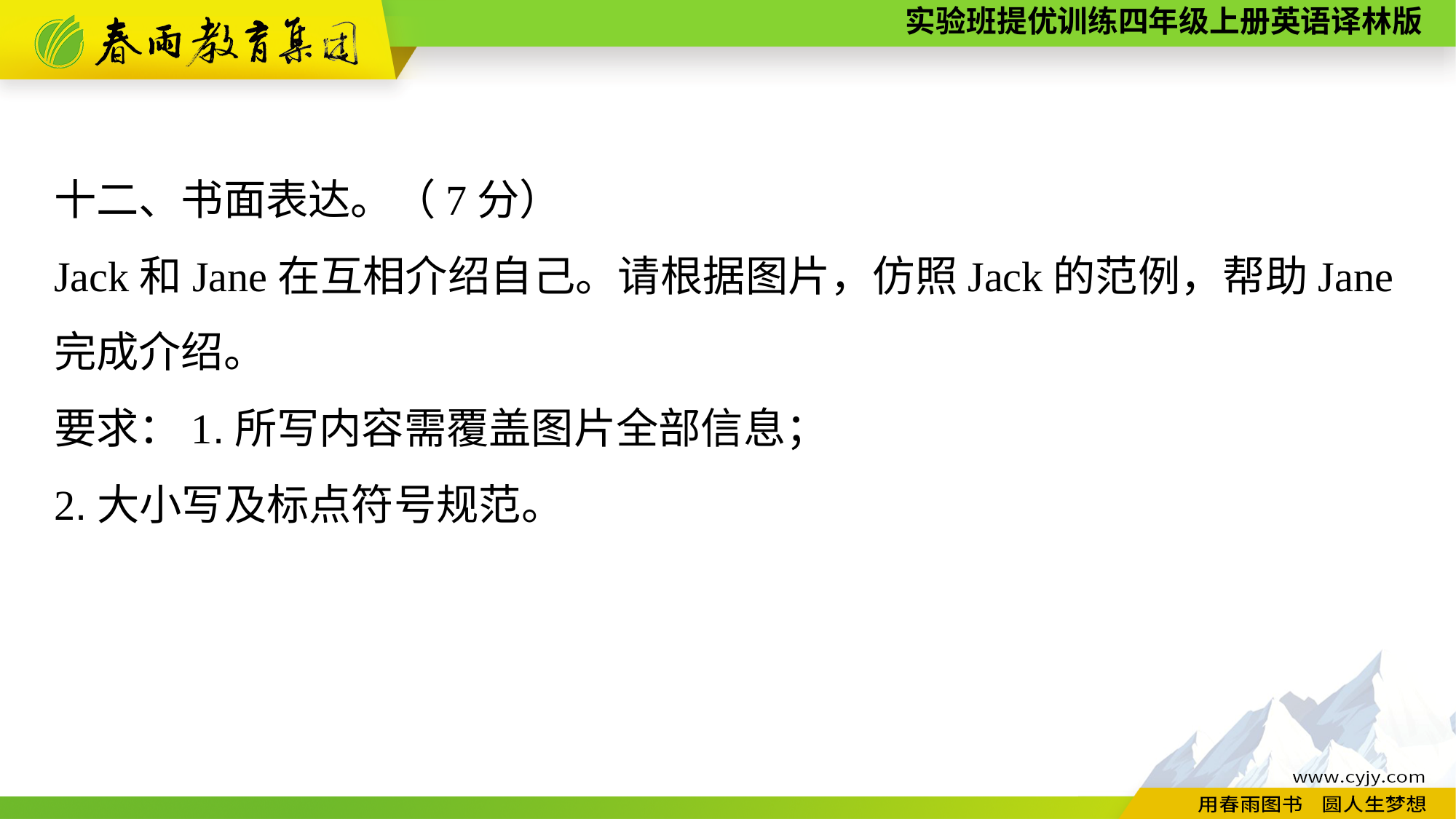

十二、书面表达。（7分）
Jack和Jane在互相介绍自己。请根据图片，仿照Jack的范例，帮助Jane完成介绍。
要求：1.所写内容需覆盖图片全部信息；
2.大小写及标点符号规范。